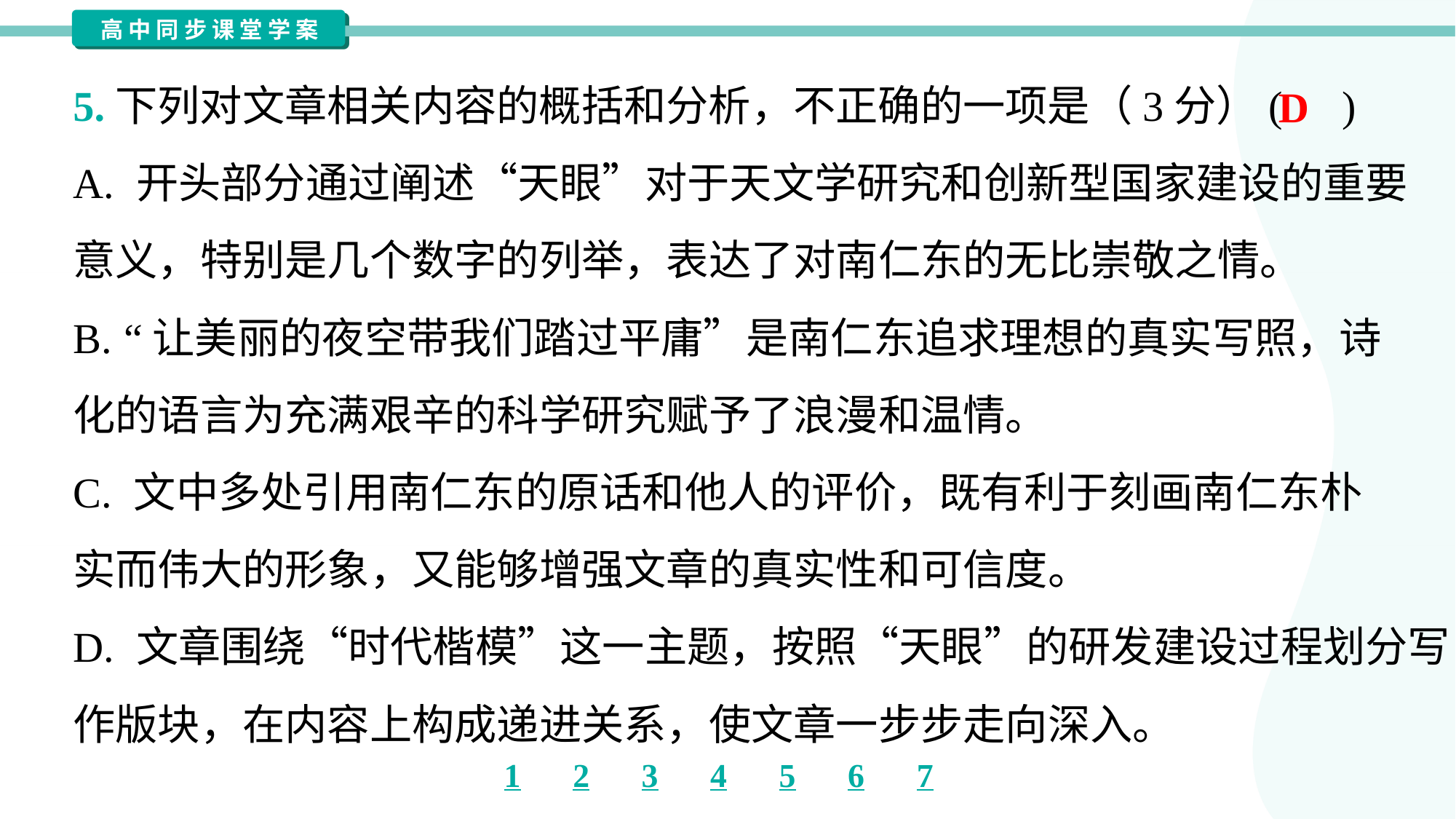

5.下列对文章相关内容的概括和分析，不正确的一项是（3分）(     )
D
A. 开头部分通过阐述“天眼”对于天文学研究和创新型国家建设的重要
意义，特别是几个数字的列举，表达了对南仁东的无比崇敬之情。
B. “让美丽的夜空带我们踏过平庸”是南仁东追求理想的真实写照，诗
化的语言为充满艰辛的科学研究赋予了浪漫和温情。
C. 文中多处引用南仁东的原话和他人的评价，既有利于刻画南仁东朴
实而伟大的形象，又能够增强文章的真实性和可信度。
D. 文章围绕“时代楷模”这一主题，按照“天眼”的研发建设过程划分写
作版块，在内容上构成递进关系，使文章一步步走向深入。